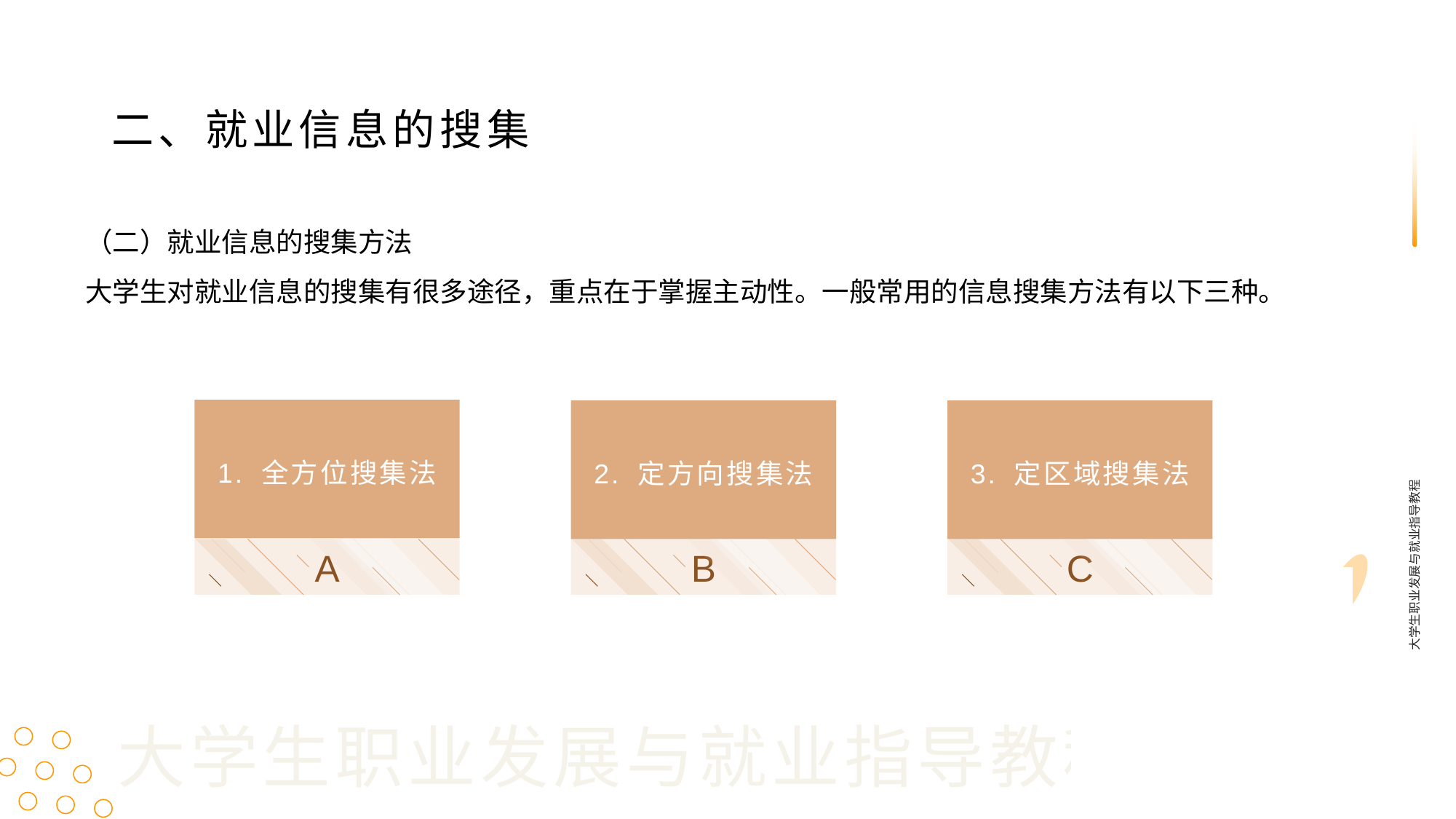

二、就业信息的搜集

（二）就业信息的搜集方法
大学生对就业信息的搜集有很多途径，重点在于掌握主动性。一般常用的信息搜集方法有以下三种。

1. 全方位搜集法
2. 定方向搜集法
3. 定区域搜集法

大学生职业发展与就业指导教程
A

B

C

大学生职业发展与就业指导教程